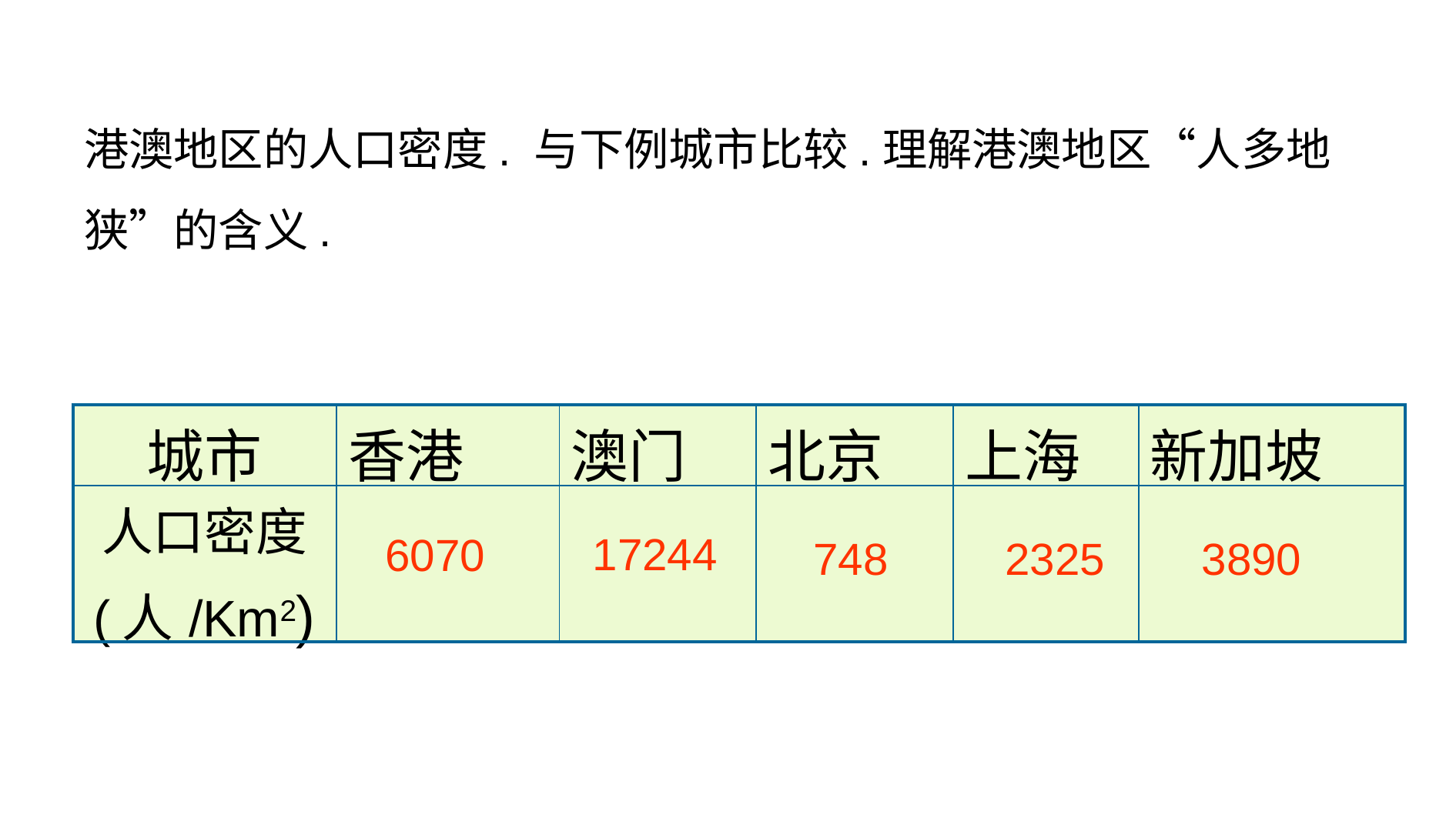

港澳地区的人口密度. 与下例城市比较.理解港澳地区“人多地狭”的含义.
| 城市 | 香港 | 澳门 | 北京 | 上海 | 新加坡 |
| --- | --- | --- | --- | --- | --- |
| 人口密度 (人/Km2) |  |  |  |  |  |
17244
6070
748    　2325　   3890